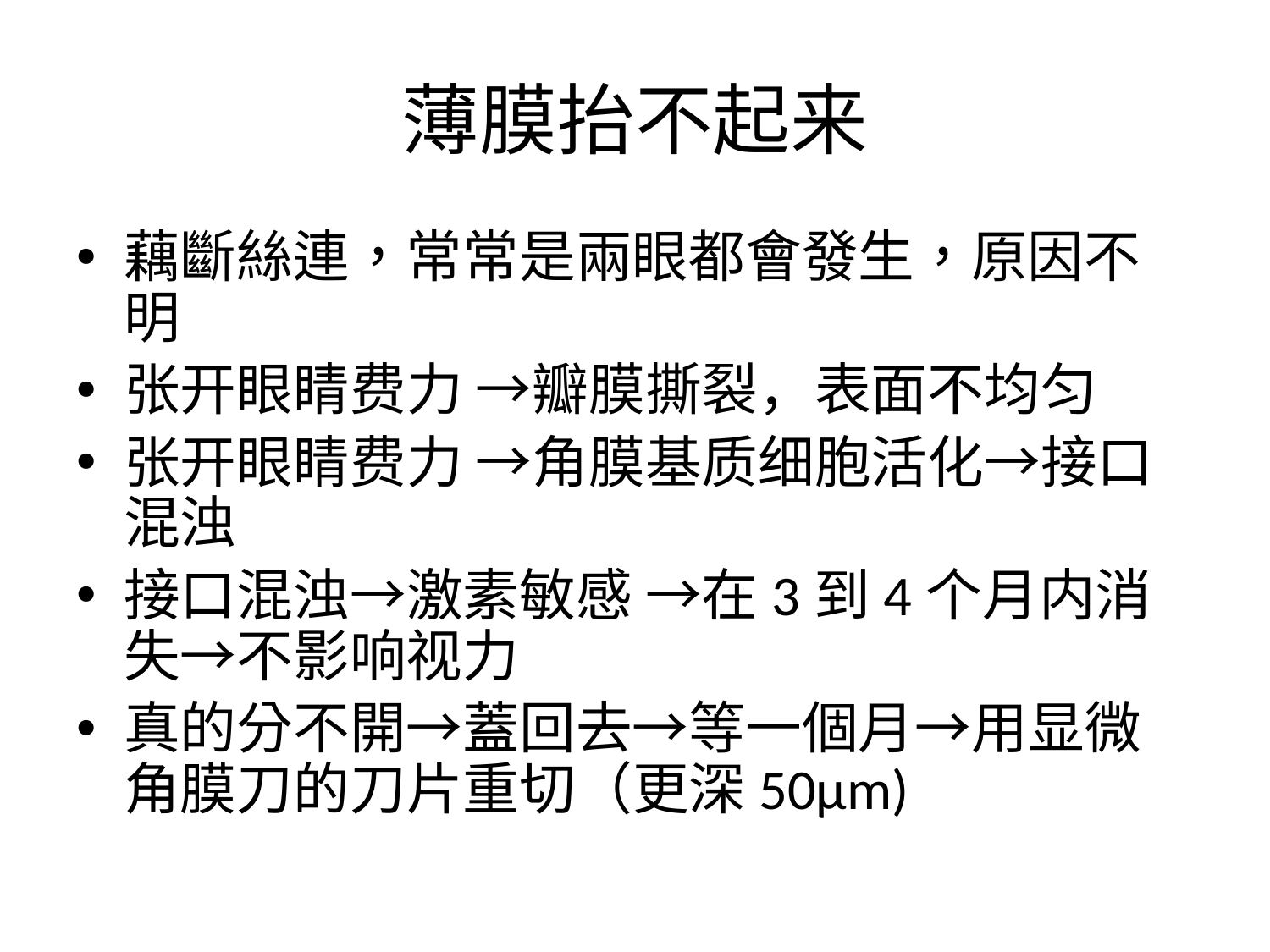

# 薄膜抬不起来
藕斷絲連，常常是兩眼都會發生，原因不明
张开眼睛费力 →瓣膜撕裂，表面不均匀
张开眼睛费力 →角膜基质细胞活化→接口混浊
接口混浊→激素敏感 →在3到4个月内消失→不影响视力
真的分不開→蓋回去→等一個月→用显微角膜刀的刀片重切（更深50μm)